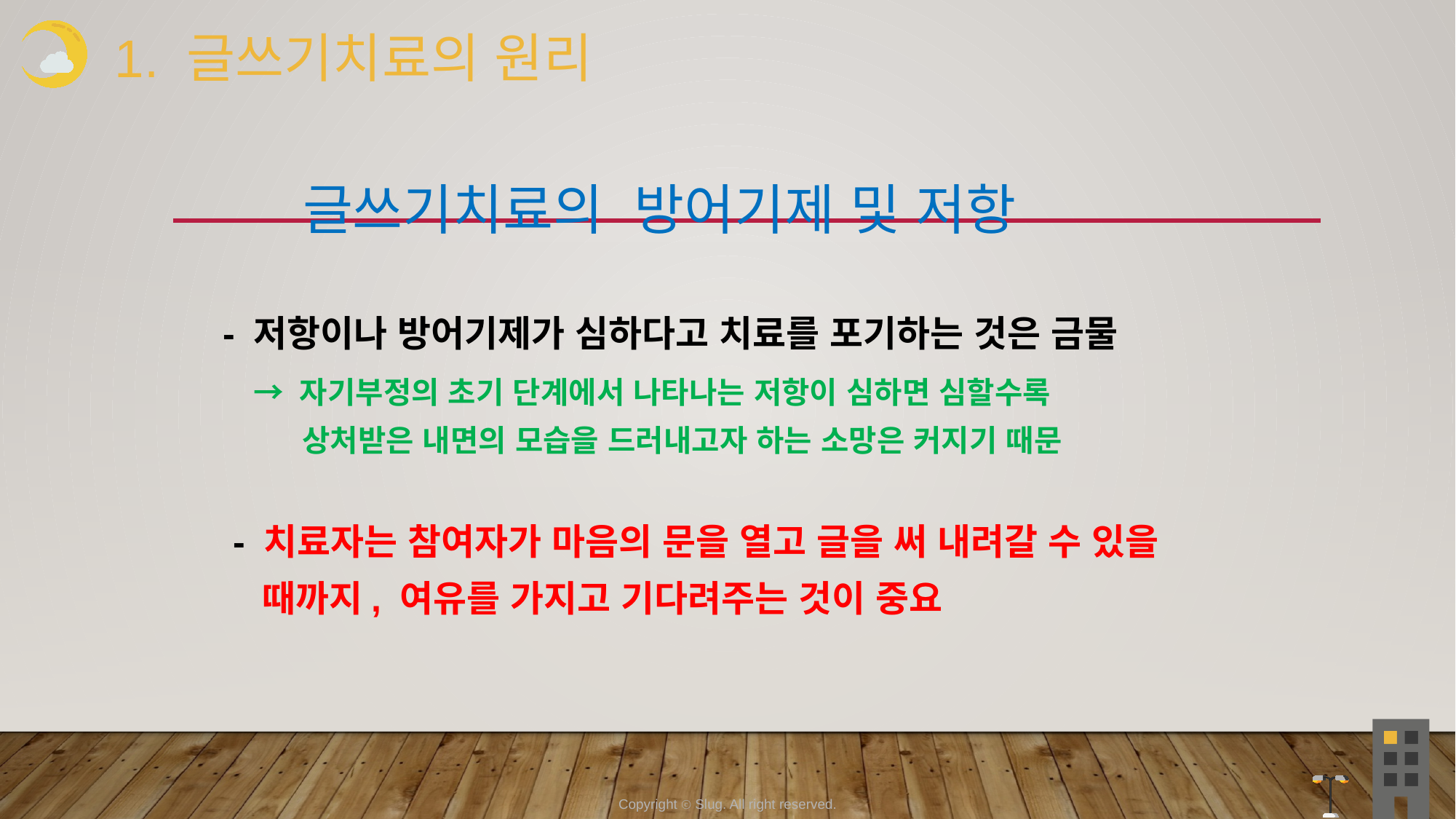

1. 글쓰기치료의 원리

        글쓰기치료의  방어기제 및 저항

   - 저항이나 방어기제가 심하다고 치료를 포기하는 것은 금물
      → 자기부정의 초기 단계에서 나타나는 저항이 심하면 심할수록
            상처받은 내면의 모습을 드러내고자 하는 소망은 커지기 때문

    - 치료자는 참여자가 마음의 문을 열고 글을 써 내려갈 수 있을
      때까지, 여유를 가지고 기다려주는 것이 중요

Copyright ⓒ Slug. All right reserved.